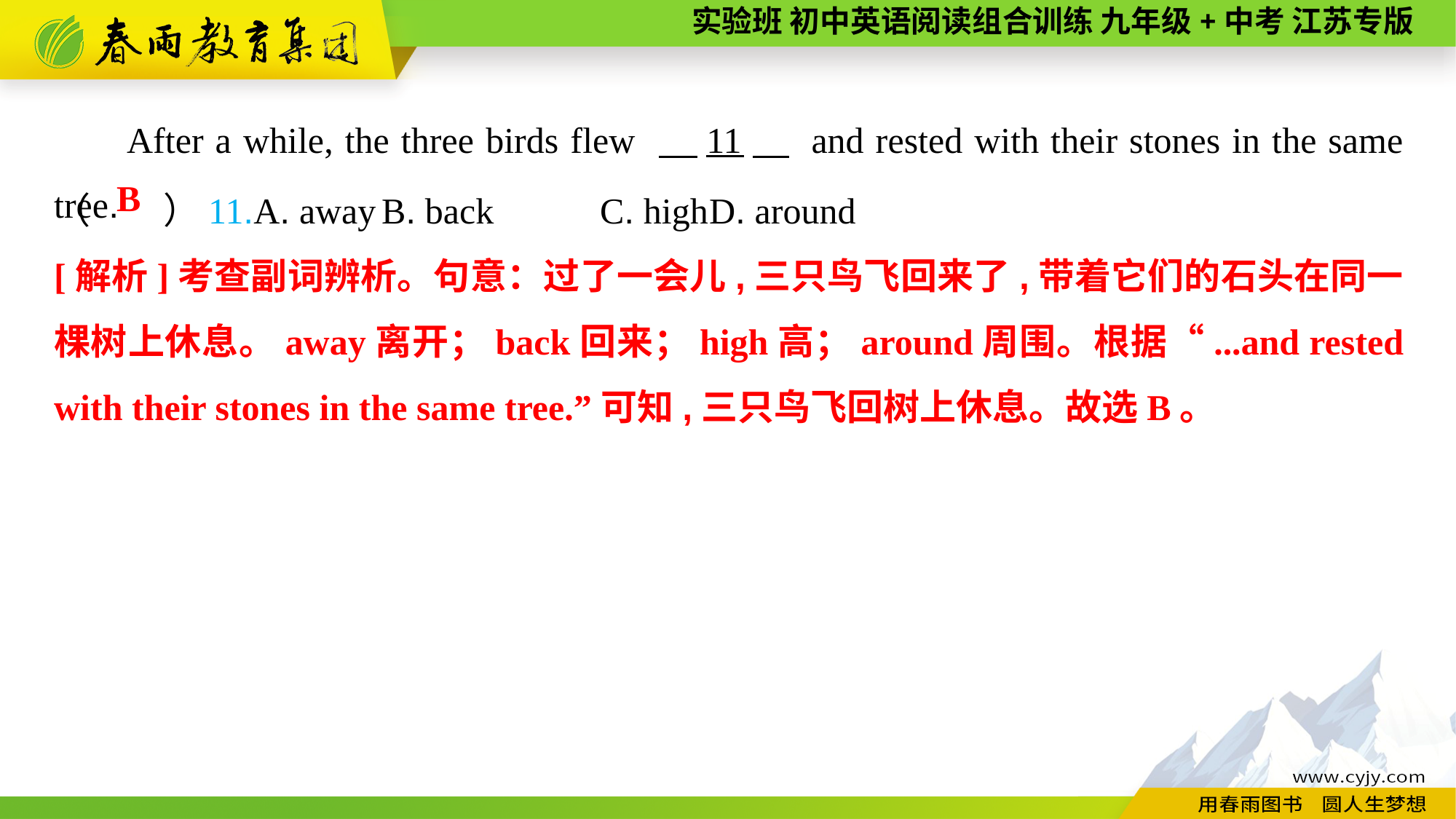

After a while, the three birds flew 　11　 and rested with their stones in the same tree.
（　　）11.A. away	B. back	C. high	D. around
B
[解析]考查副词辨析。句意：过了一会儿,三只鸟飞回来了,带着它们的石头在同一棵树上休息。away离开；back回来；high高；around周围。根据“...and rested with their stones in the same tree.”可知,三只鸟飞回树上休息。故选B。